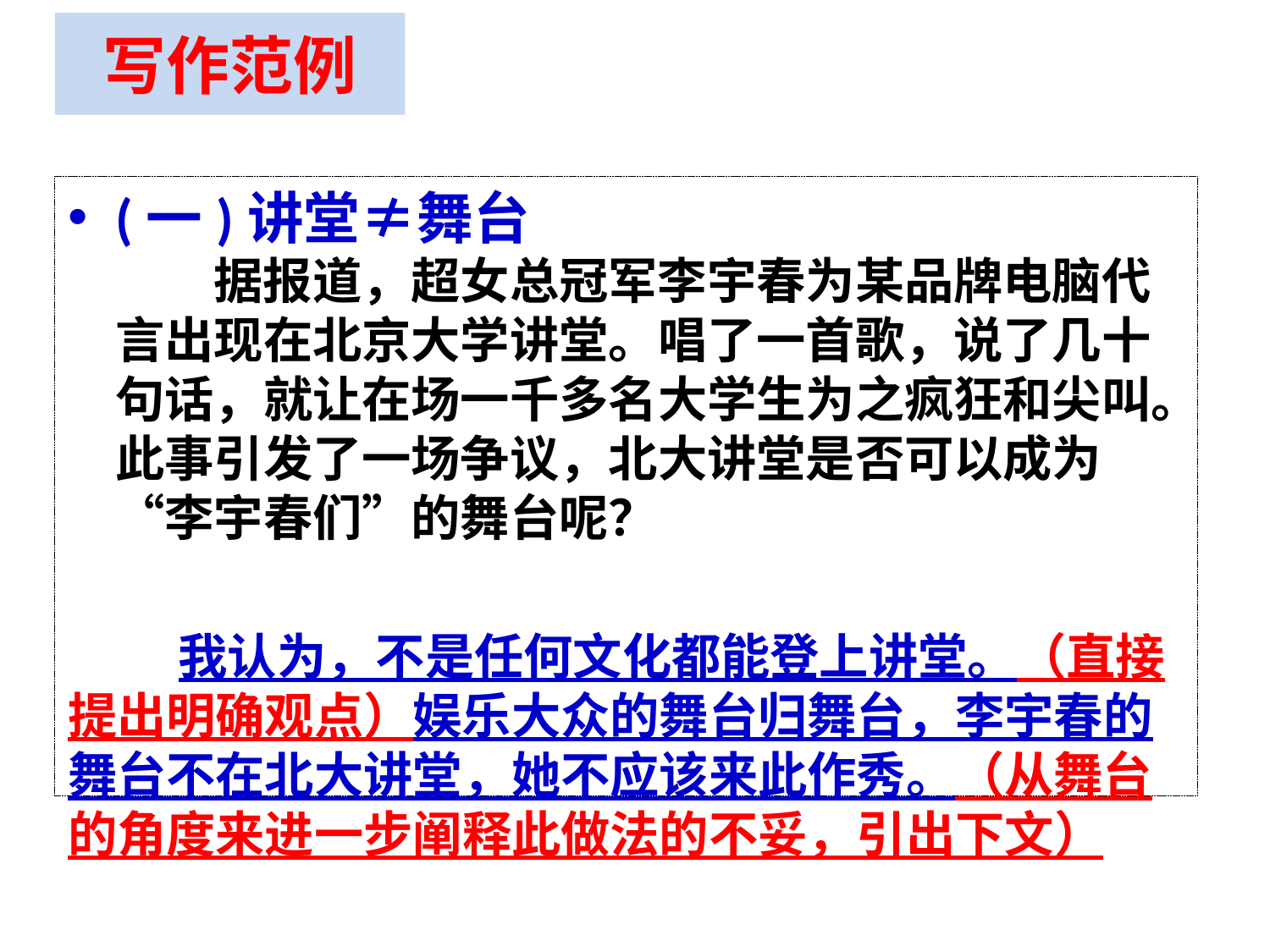

写作范例
(一)讲堂≠舞台
　        据报道，超女总冠军李宇春为某品牌电脑代言出现在北京大学讲堂。唱了一首歌，说了几十句话，就让在场一千多名大学生为之疯狂和尖叫。此事引发了一场争议，北大讲堂是否可以成为“李宇春们”的舞台呢？

         我认为，不是任何文化都能登上讲堂。（直接提出明确观点）娱乐大众的舞台归舞台，李宇春的舞台不在北大讲堂，她不应该来此作秀。（从舞台的角度来进一步阐释此做法的不妥，引出下文）